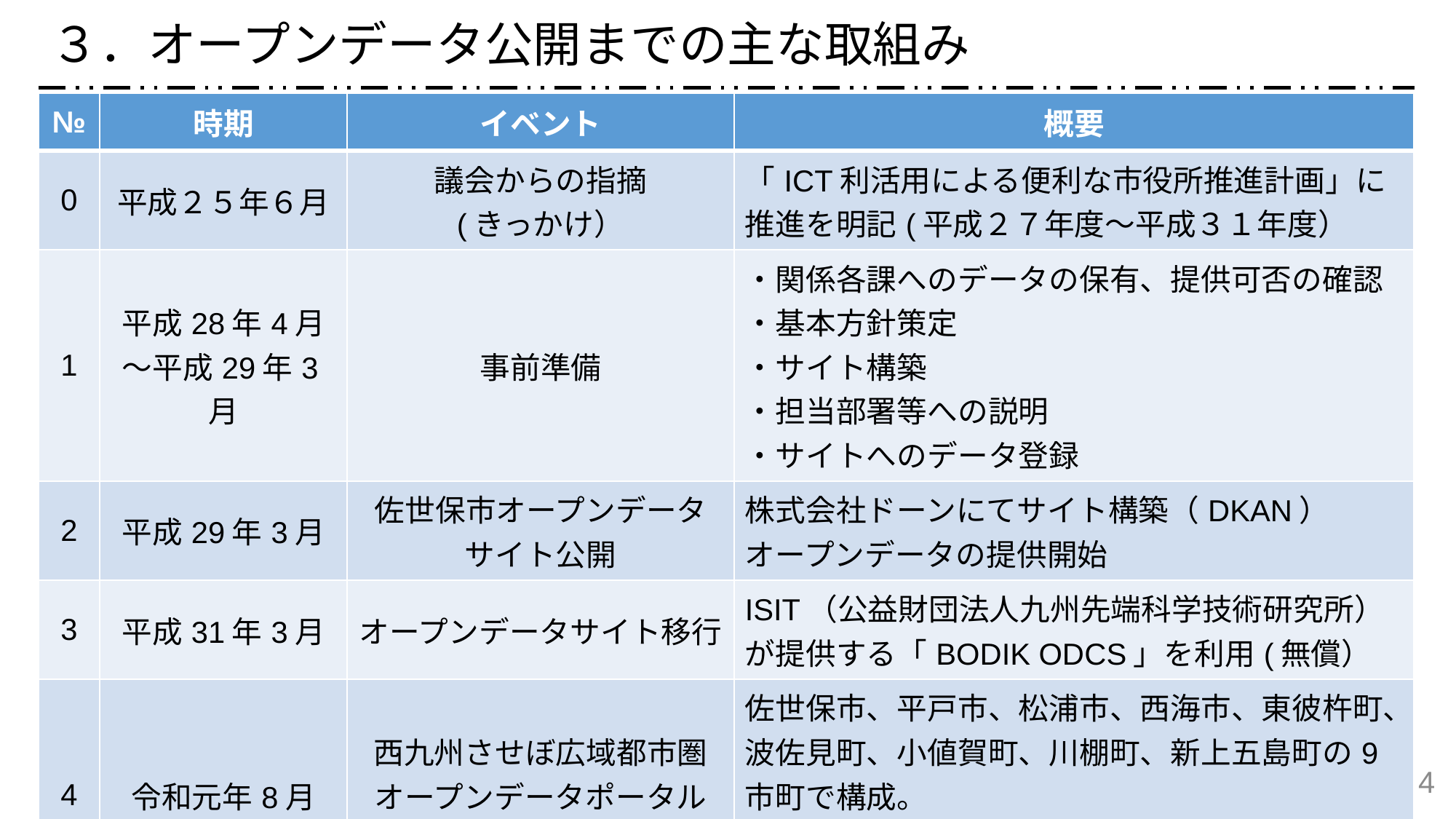

３．オープンデータ公開までの主な取組み
| № | 時期 | イベント | 概要 |
| --- | --- | --- | --- |
| 0 | 平成２５年６月 | 議会からの指摘 (きっかけ） | 「ICT利活用による便利な市役所推進計画」に推進を明記(平成２７年度～平成３１年度） |
| 1 | 平成28年4月～平成29年3月 | 事前準備 | ・関係各課へのデータの保有、提供可否の確認 ・基本方針策定 ・サイト構築 ・担当部署等への説明 ・サイトへのデータ登録 |
| 2 | 平成29年3月 | 佐世保市オープンデータ サイト公開 | 株式会社ドーンにてサイト構築（DKAN） オープンデータの提供開始 |
| 3 | 平成31年3月 | オープンデータサイト移行 | ISIT（公益財団法人九州先端科学技術研究所）が提供する「BODIK ODCS」を利用(無償） |
| 4 | 令和元年8月 | 西九州させぼ広域都市圏オープンデータポータル サイト公開 | 佐世保市、平戸市、松浦市、西海市、東彼杵町、波佐見町、小値賀町、川棚町、新上五島町の9市町で構成。 各市町のサイトへアクセス、及び広域都市圏内のオープンデータの一括検索が可能。 |
4